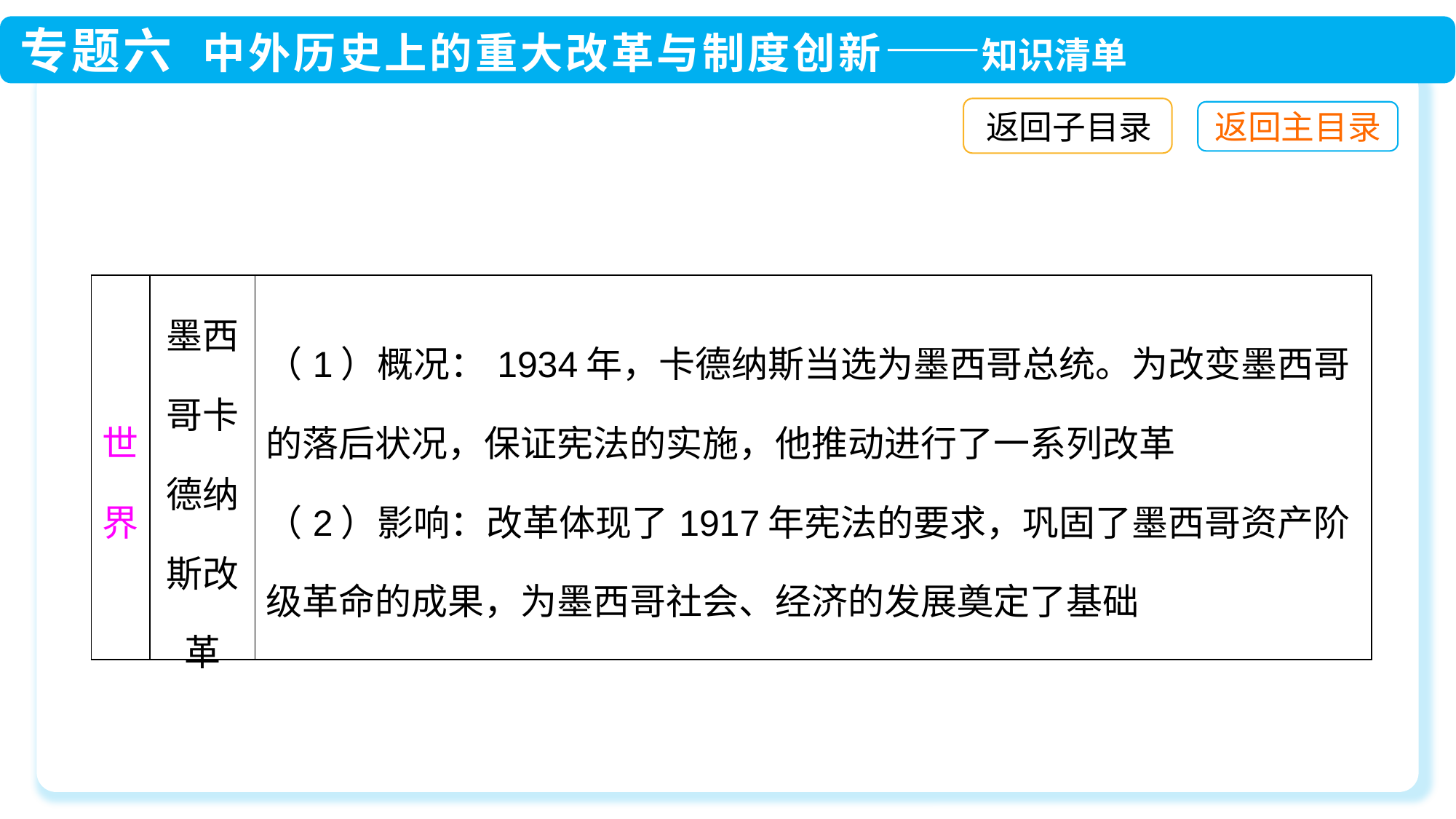

返回子目录
| 世界 | 墨西哥卡德纳斯改革 | （1）概况：1934年，卡德纳斯当选为墨西哥总统。为改变墨西哥的落后状况，保证宪法的实施，他推动进行了一系列改革 （2）影响：改革体现了1917年宪法的要求，巩固了墨西哥资产阶级革命的成果，为墨西哥社会、经济的发展奠定了基础 |
| --- | --- | --- |